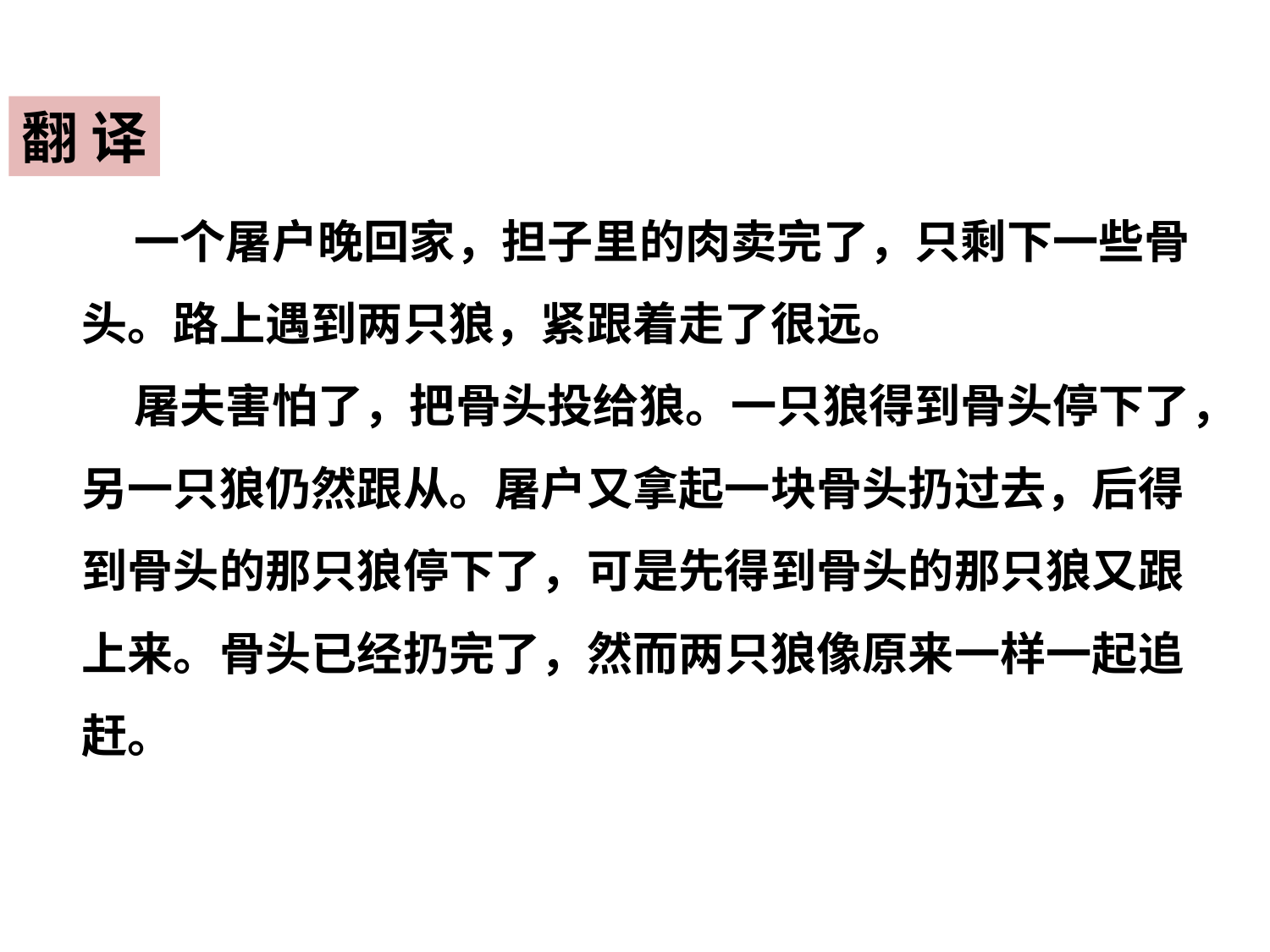

翻 译
    一个屠户晚回家，担子里的肉卖完了，只剩下一些骨头。路上遇到两只狼，紧跟着走了很远。
    屠夫害怕了，把骨头投给狼。一只狼得到骨头停下了，另一只狼仍然跟从。屠户又拿起一块骨头扔过去，后得到骨头的那只狼停下了，可是先得到骨头的那只狼又跟上来。骨头已经扔完了，然而两只狼像原来一样一起追赶。